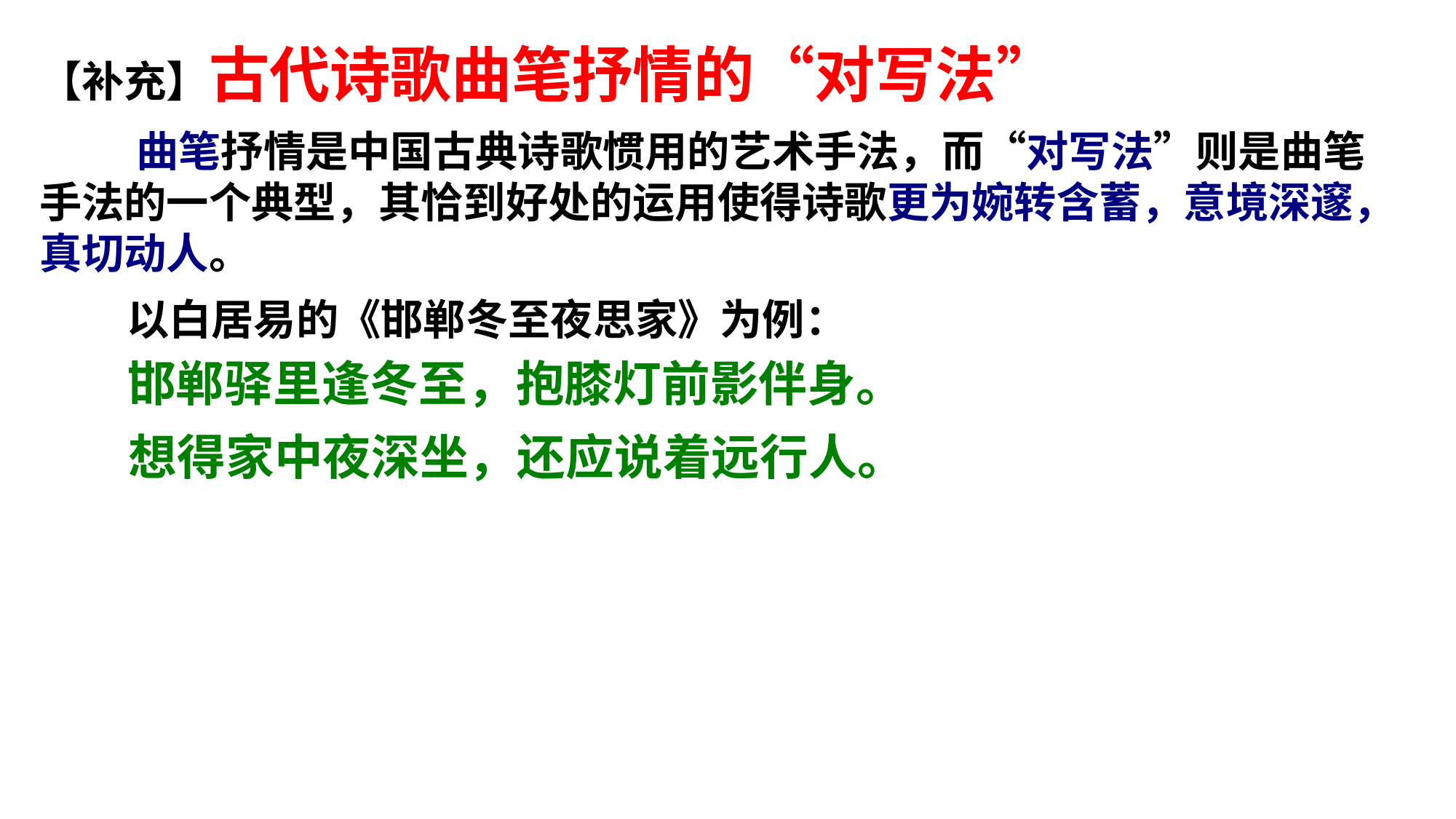

【补充】古代诗歌曲笔抒情的“对写法”
         曲笔抒情是中国古典诗歌惯用的艺术手法，而“对写法”则是曲笔手法的一个典型，其恰到好处的运用使得诗歌更为婉转含蓄，意境深邃，真切动人。
        以白居易的《邯郸冬至夜思家》为例：
       邯郸驿里逢冬至，抱膝灯前影伴身。
       想得家中夜深坐，还应说着远行人。